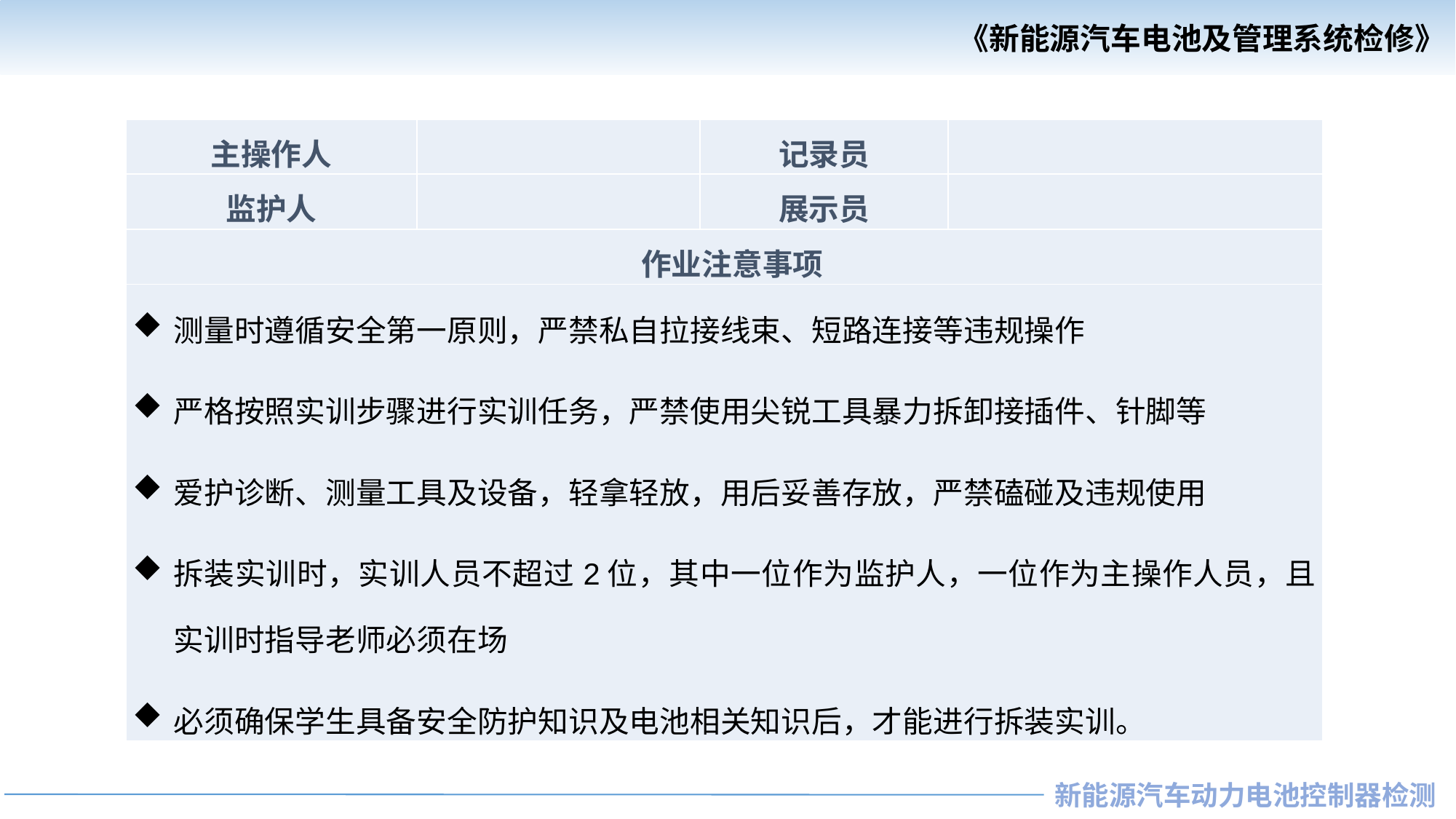

| 主操作人 |  | 记录员 |  |
| --- | --- | --- | --- |
| 监护人 |  | 展示员 |  |
| 作业注意事项 |  |  |  |
| 测量时遵循安全第一原则，严禁私自拉接线束、短路连接等违规操作 严格按照实训步骤进行实训任务，严禁使用尖锐工具暴力拆卸接插件、针脚等 爱护诊断、测量工具及设备，轻拿轻放，用后妥善存放，严禁磕碰及违规使用 拆装实训时，实训人员不超过2位，其中一位作为监护人，一位作为主操作人员，且实训时指导老师必须在场 必须确保学生具备安全防护知识及电池相关知识后，才能进行拆装实训。 |  |  |  |